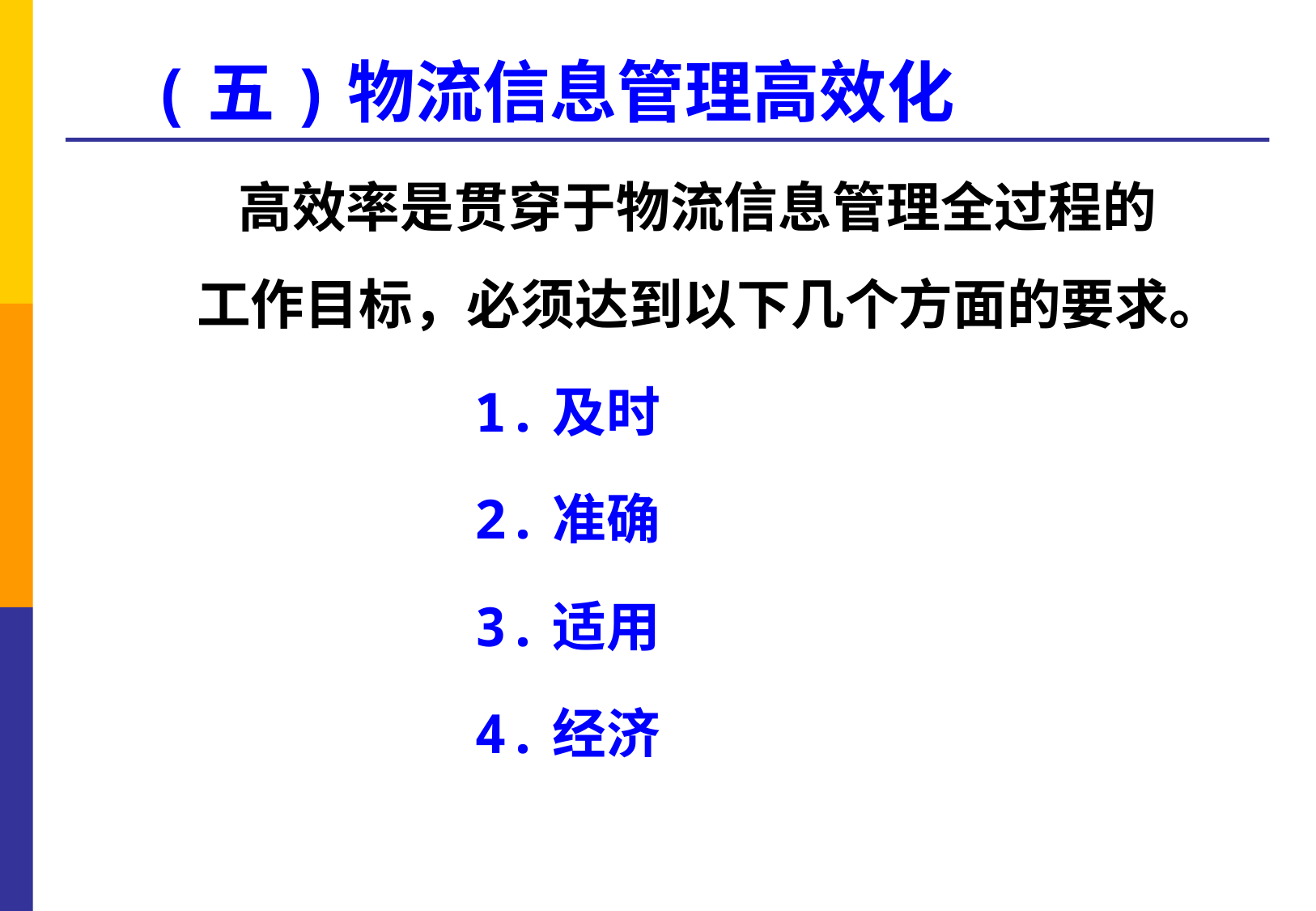

(五)物流信息管理高效化
      高效率是贯穿于物流信息管理全过程的工作目标，必须达到以下几个方面的要求。
          1.及时
          2.准确
          3.适用
          4.经济